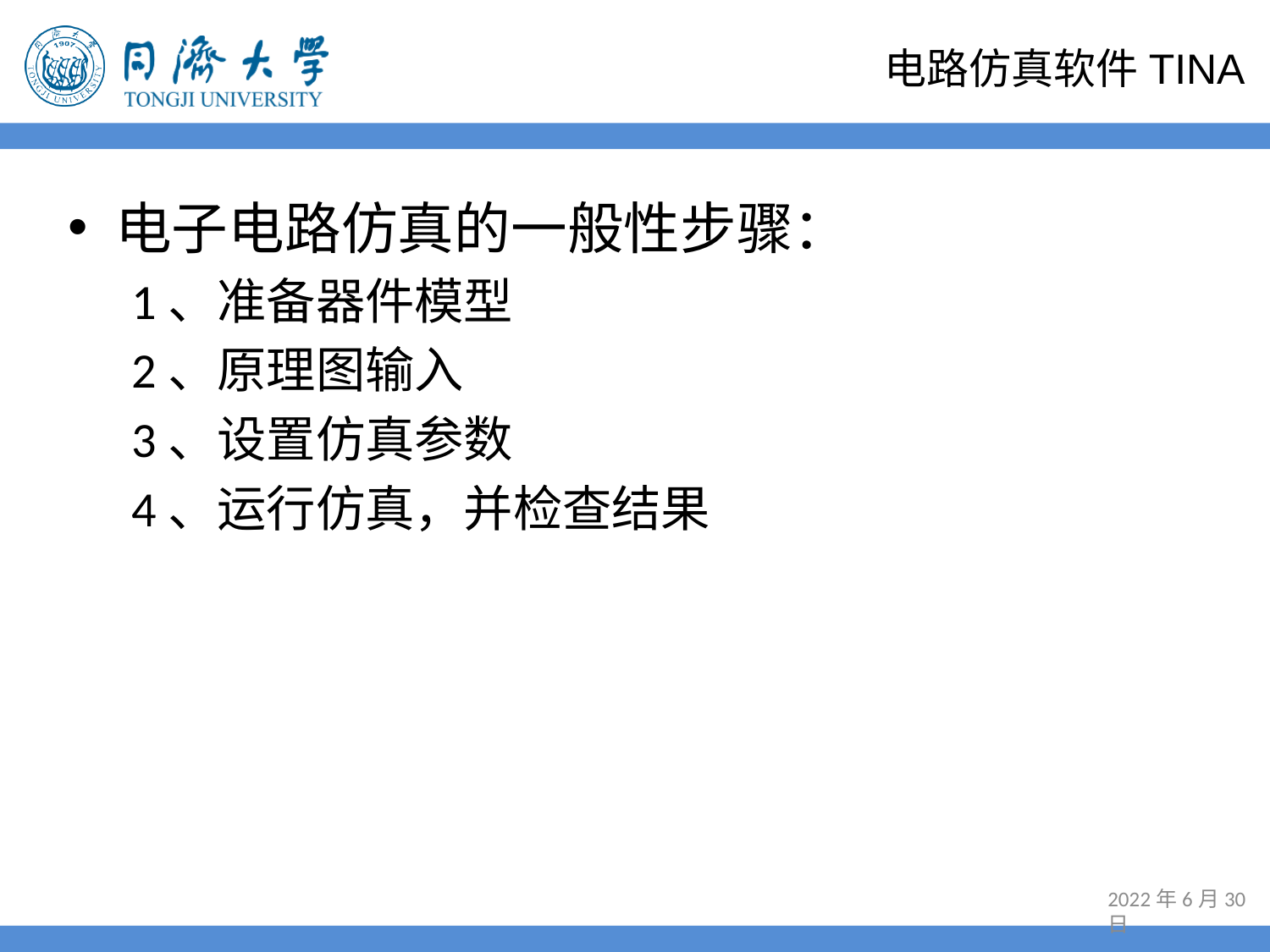

# 电路仿真软件TINA
电子电路仿真的一般性步骤：
1、准备器件模型
2、原理图输入
3、设置仿真参数
4、运行仿真，并检查结果
2022年6月30日